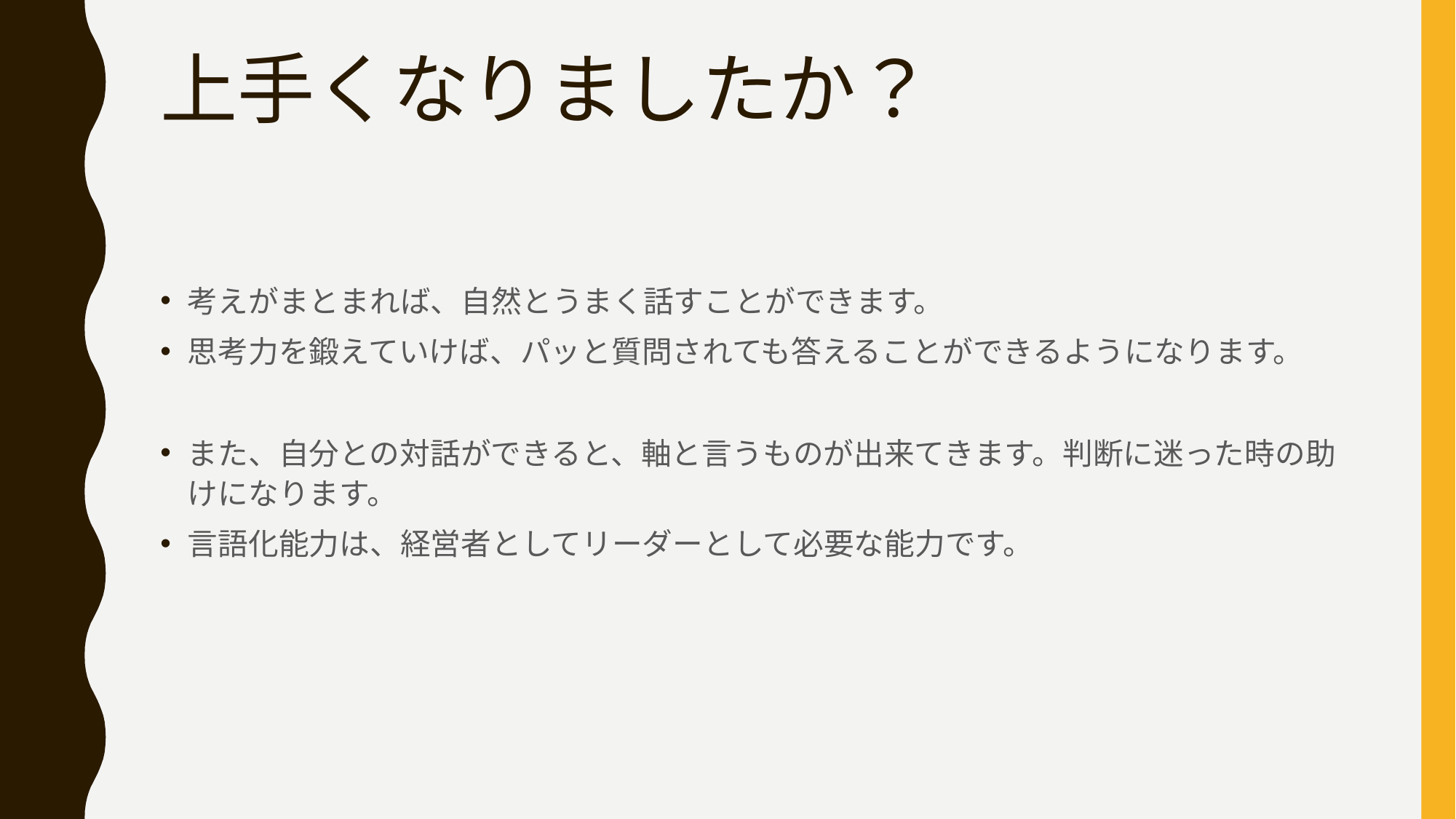

# 上手くなりましたか？
考えがまとまれば、自然とうまく話すことができます。
思考力を鍛えていけば、パッと質問されても答えることができるようになります。

また、自分との対話ができると、軸と言うものが出来てきます。判断に迷った時の助けになります。
言語化能力は、経営者としてリーダーとして必要な能力です。